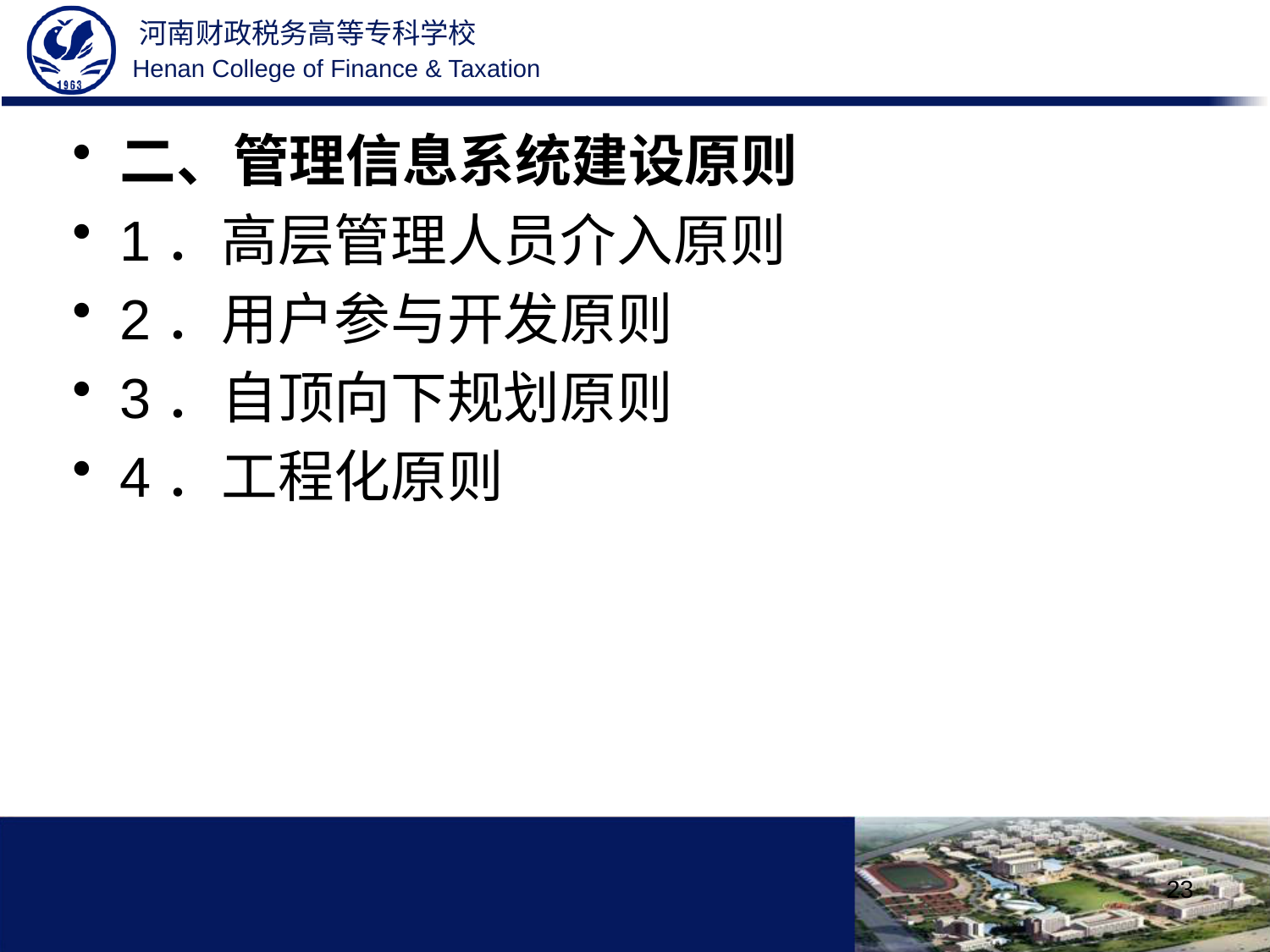

二、管理信息系统建设原则
1．高层管理人员介入原则
2．用户参与开发原则
3．自顶向下规划原则
4．工程化原则

23